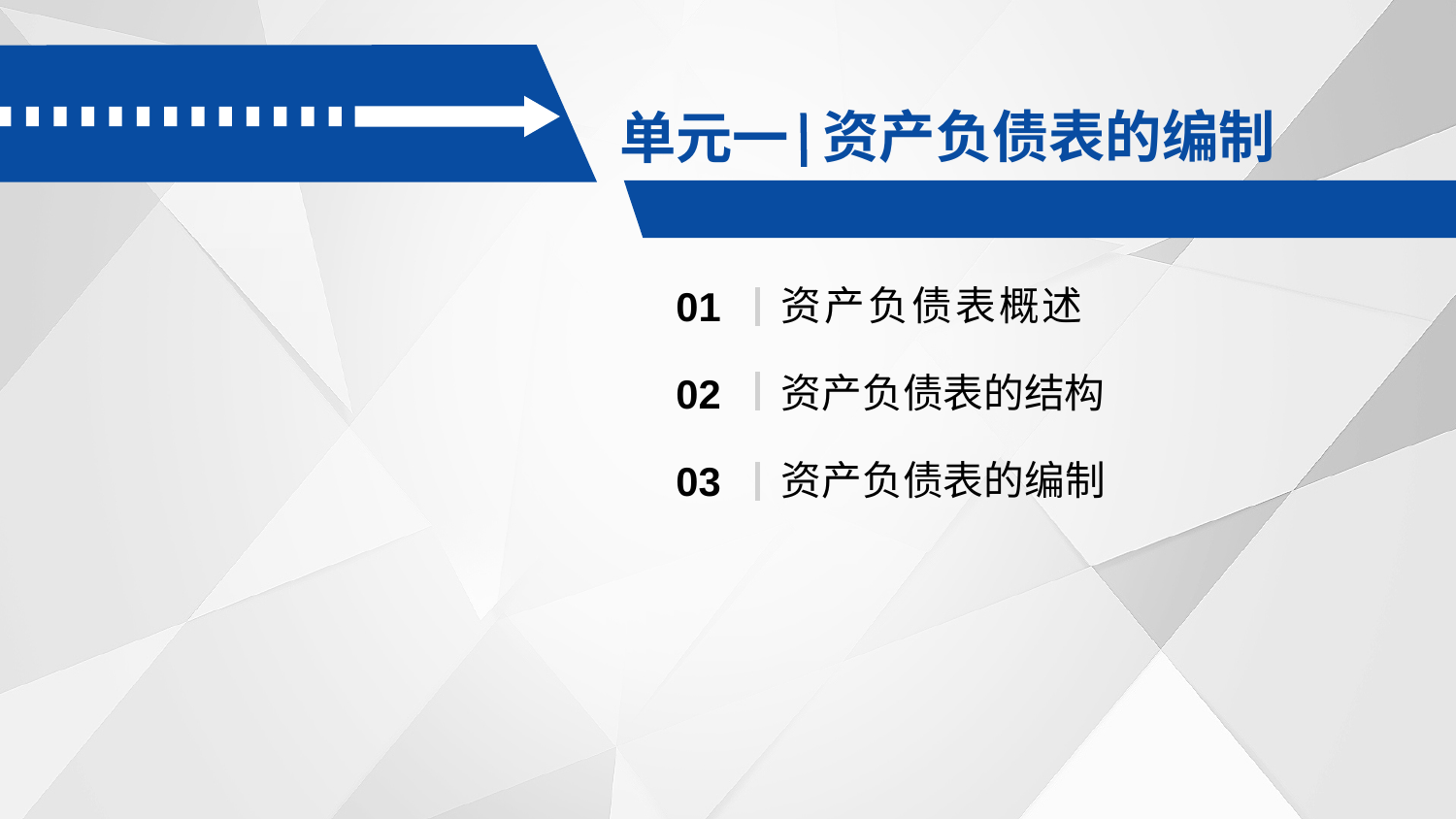

资产负债表的编制

单元一

资产负债表概述
01
资产负债表的结构
02
资产负债表的编制
03